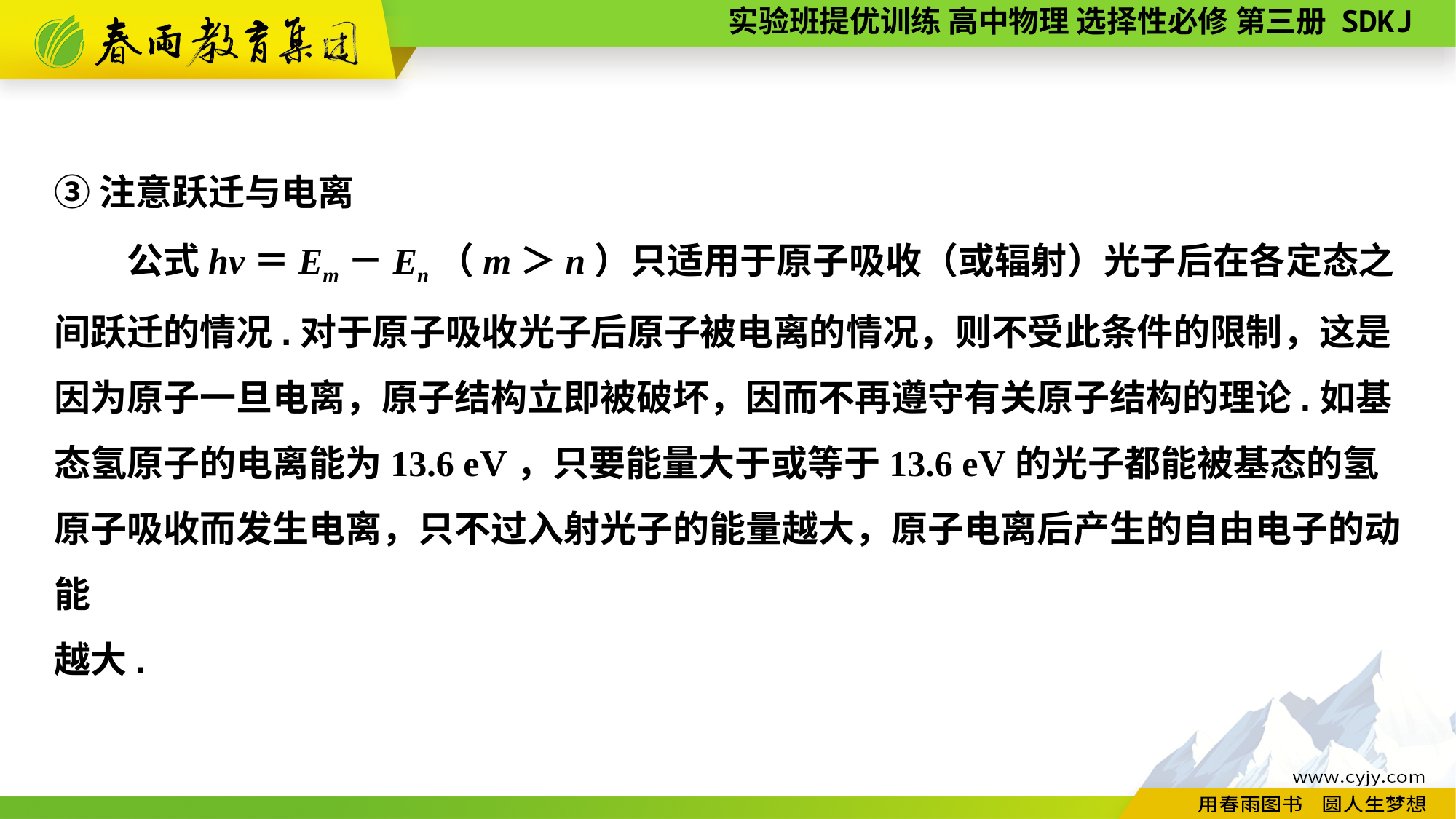

③注意跃迁与电离
　　公式hν＝Em－En（m＞n）只适用于原子吸收（或辐射）光子后在各定态之间跃迁的情况.对于原子吸收光子后原子被电离的情况，则不受此条件的限制，这是因为原子一旦电离，原子结构立即被破坏，因而不再遵守有关原子结构的理论.如基态氢原子的电离能为13.6 eV，只要能量大于或等于13.6 eV的光子都能被基态的氢原子吸收而发生电离，只不过入射光子的能量越大，原子电离后产生的自由电子的动能
越大.